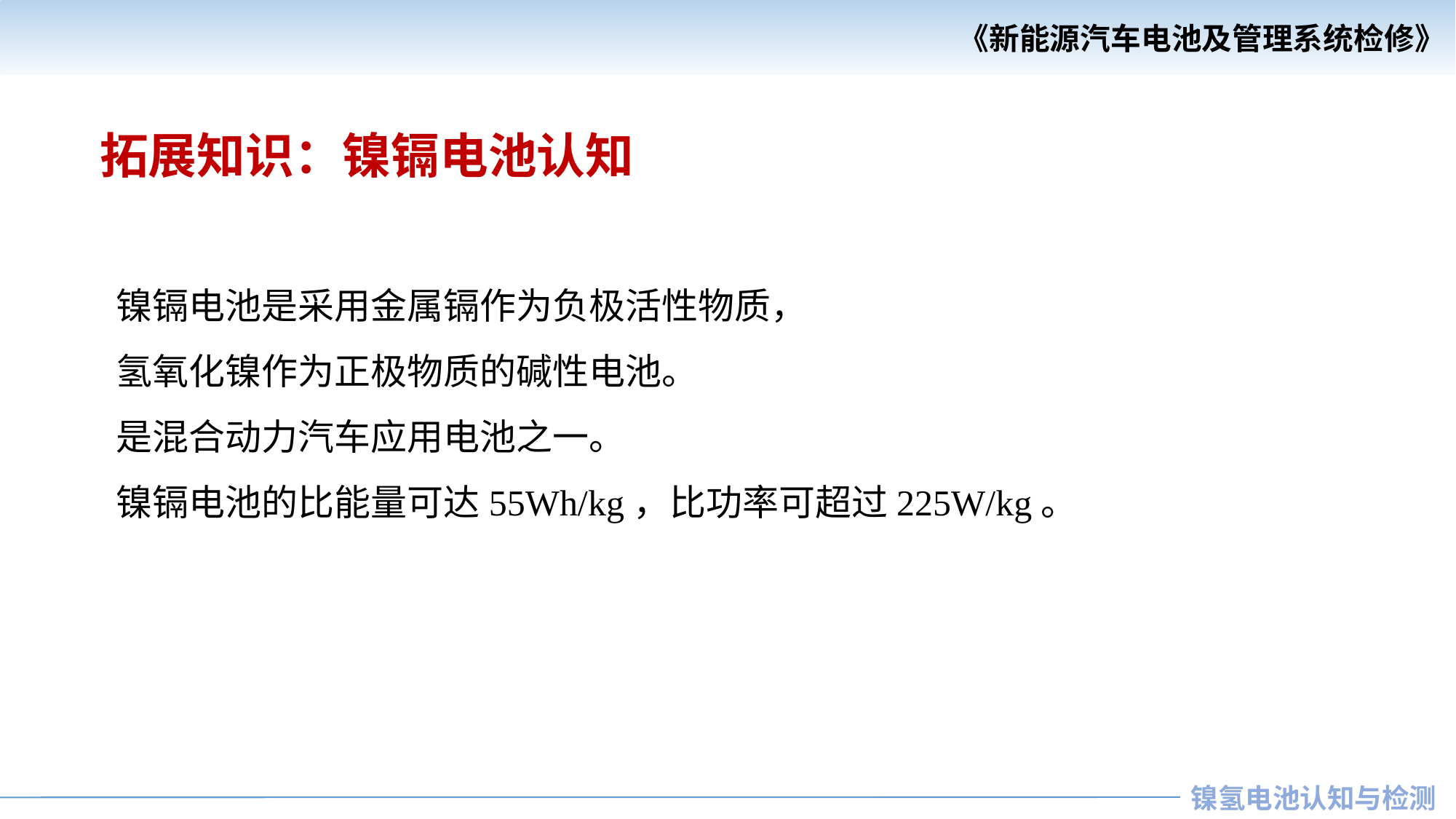

拓展知识：镍镉电池认知
镍镉电池是采用金属镉作为负极活性物质，
氢氧化镍作为正极物质的碱性电池。
是混合动力汽车应用电池之一。
镍镉电池的比能量可达55Wh/kg，比功率可超过225W/kg。